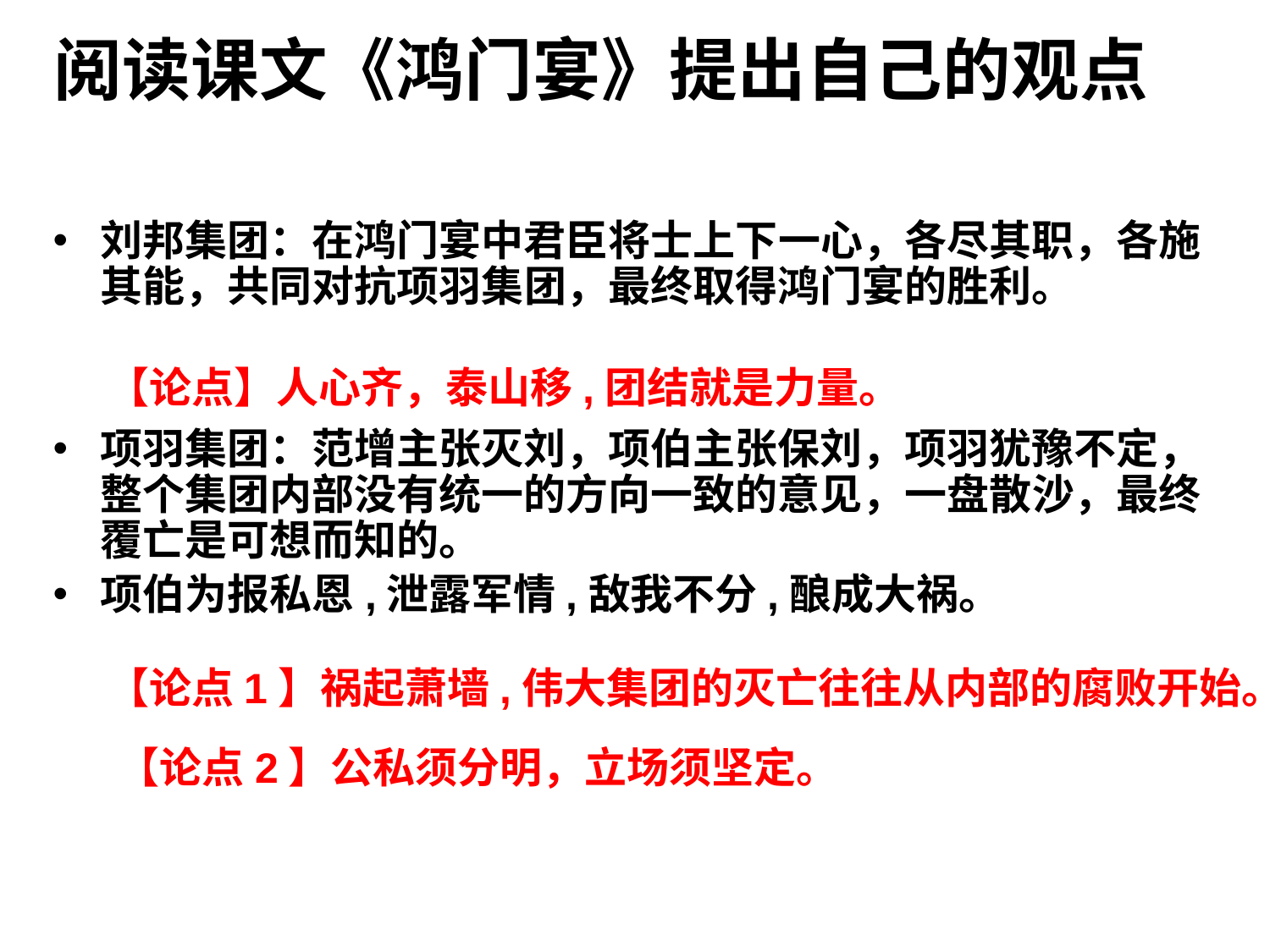

# 阅读课文《鸿门宴》提出自己的观点

刘邦集团：在鸿门宴中君臣将士上下一心，各尽其职，各施其能，共同对抗项羽集团，最终取得鸿门宴的胜利。

项羽集团：范增主张灭刘，项伯主张保刘，项羽犹豫不定，整个集团内部没有统一的方向一致的意见，一盘散沙，最终覆亡是可想而知的。
项伯为报私恩,泄露军情,敌我不分,酿成大祸。

【论点】人心齐，泰山移,团结就是力量。
【论点1】祸起萧墙,伟大集团的灭亡往往从内部的腐败开始。
【论点2】公私须分明，立场须坚定。